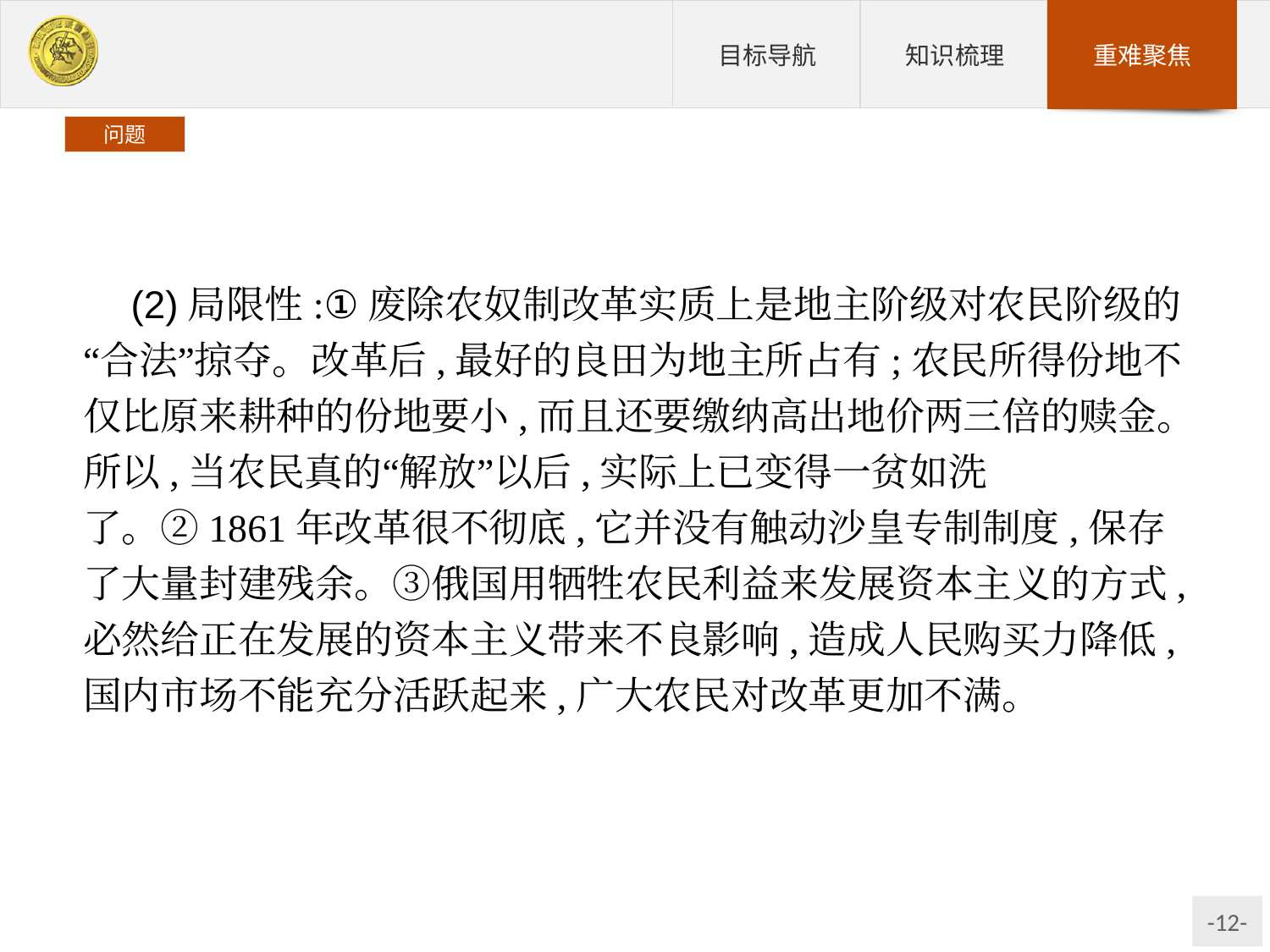

问题
 (2)局限性:①废除农奴制改革实质上是地主阶级对农民阶级的“合法”掠夺。改革后,最好的良田为地主所占有;农民所得份地不仅比原来耕种的份地要小,而且还要缴纳高出地价两三倍的赎金。所以,当农民真的“解放”以后,实际上已变得一贫如洗了。②1861年改革很不彻底,它并没有触动沙皇专制制度,保存了大量封建残余。③俄国用牺牲农民利益来发展资本主义的方式,必然给正在发展的资本主义带来不良影响,造成人民购买力降低,国内市场不能充分活跃起来,广大农民对改革更加不满。